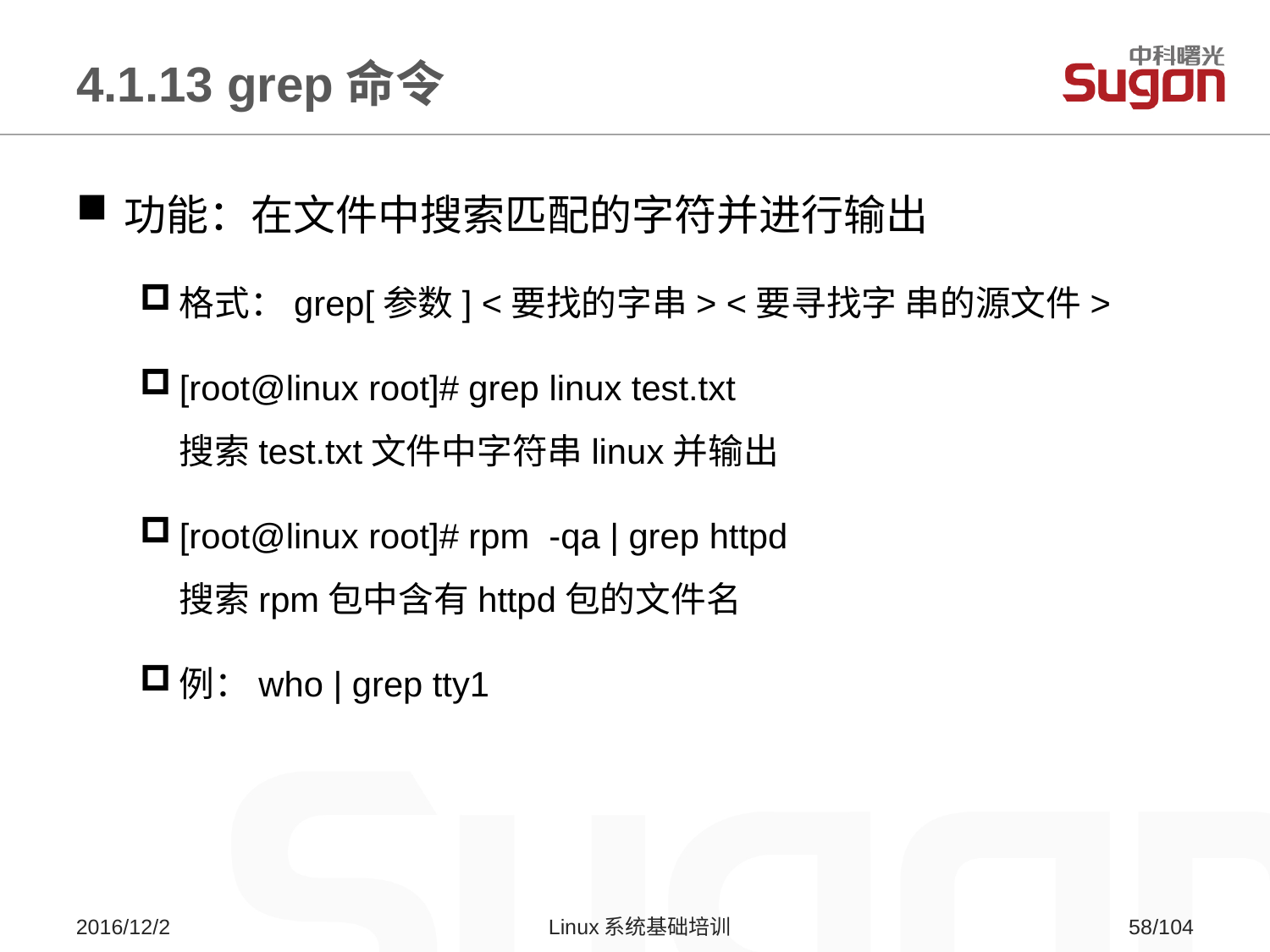

# 4.1.13 grep命令
功能：在文件中搜索匹配的字符并进行输出
格式：grep[参数] <要找的字串> <要寻找字 串的源文件>
[root@linux root]# grep linux test.txt
搜索test.txt文件中字符串linux并输出
[root@linux root]# rpm  -qa | grep httpd
搜索rpm包中含有httpd包的文件名
例：who | grep tty1